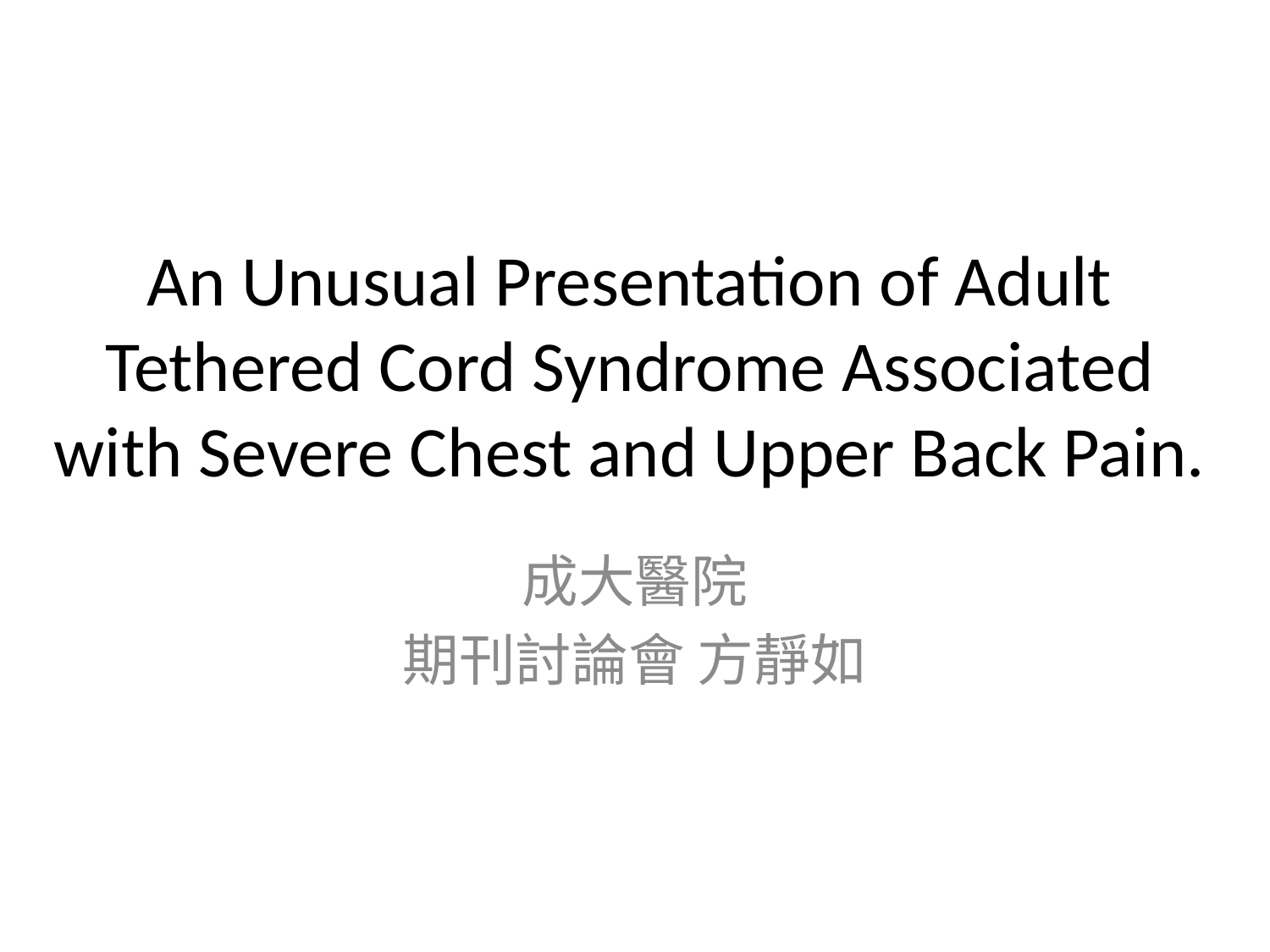

# An Unusual Presentation of Adult Tethered Cord Syndrome Associated with Severe Chest and Upper Back Pain.
成大醫院
期刊討論會 方靜如